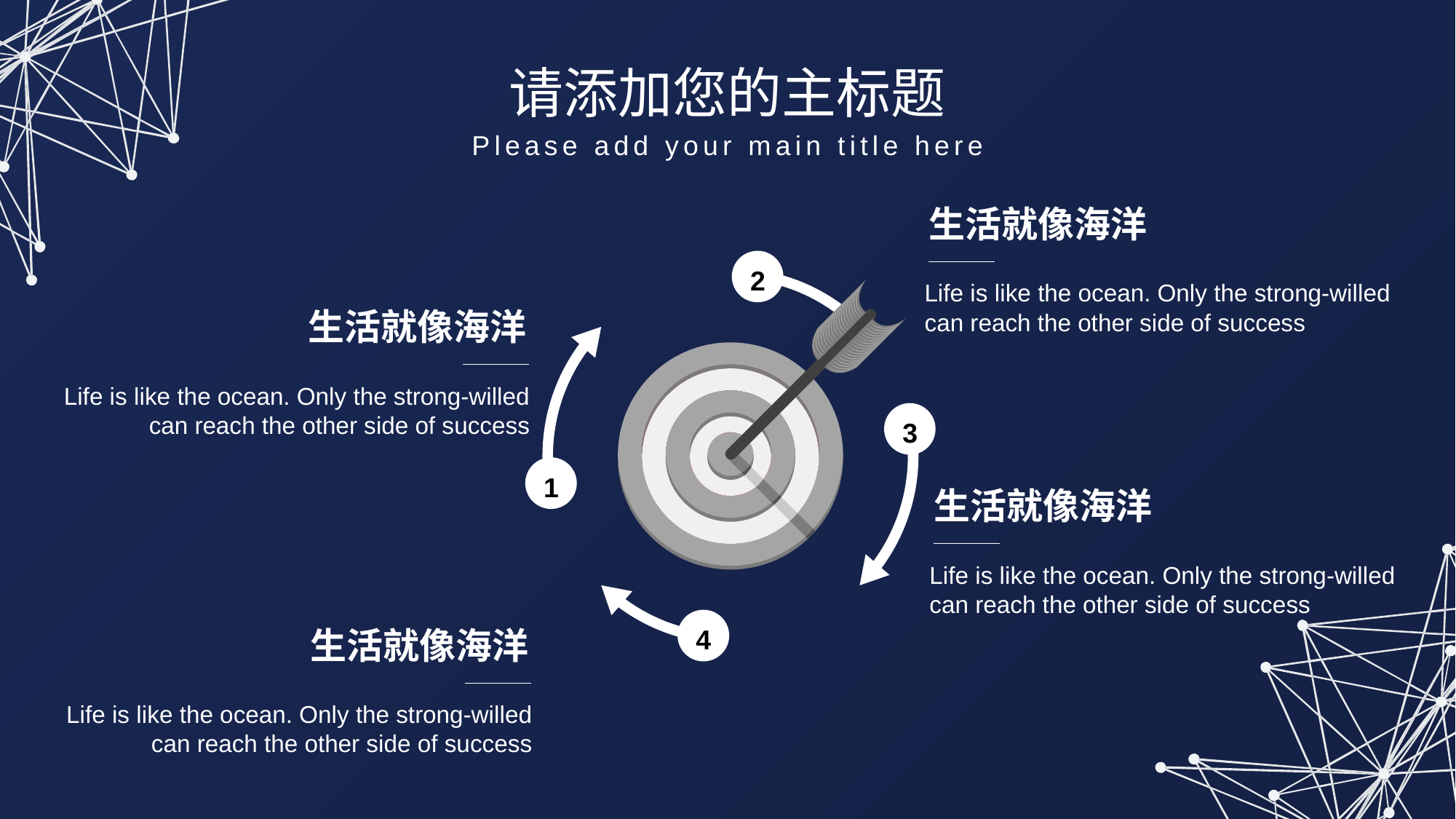

请添加您的主标题
Please add your main title here
生活就像海洋
Life is like the ocean. Only the strong-willed can reach the other side of success
2

3

1

4
生活就像海洋
Life is like the ocean. Only the strong-willed can reach the other side of success
生活就像海洋
Life is like the ocean. Only the strong-willed can reach the other side of success

生活就像海洋
Life is like the ocean. Only the strong-willed can reach the other side of success